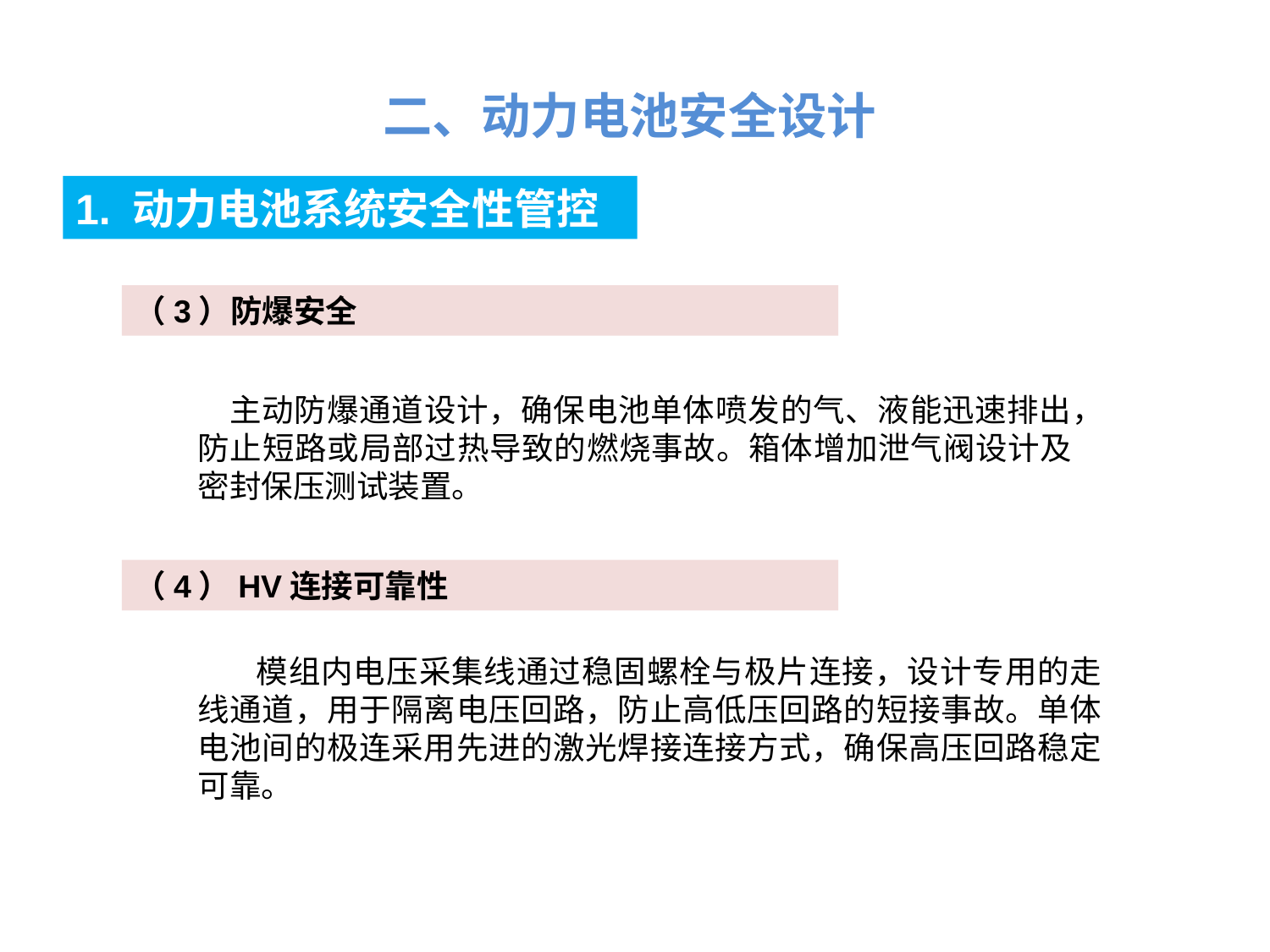

二、动力电池安全设计
1. 动力电池系统安全性管控
（3）防爆安全
   主动防爆通道设计，确保电池单体喷发的气、液能迅速排出，防止短路或局部过热导致的燃烧事故。箱体增加泄气阀设计及密封保压测试装置。
（4）HV连接可靠性
 模组内电压采集线通过稳固螺栓与极片连接，设计专用的走线通道，用于隔离电压回路，防止高低压回路的短接事故。单体电池间的极连采用先进的激光焊接连接方式，确保高压回路稳定可靠。